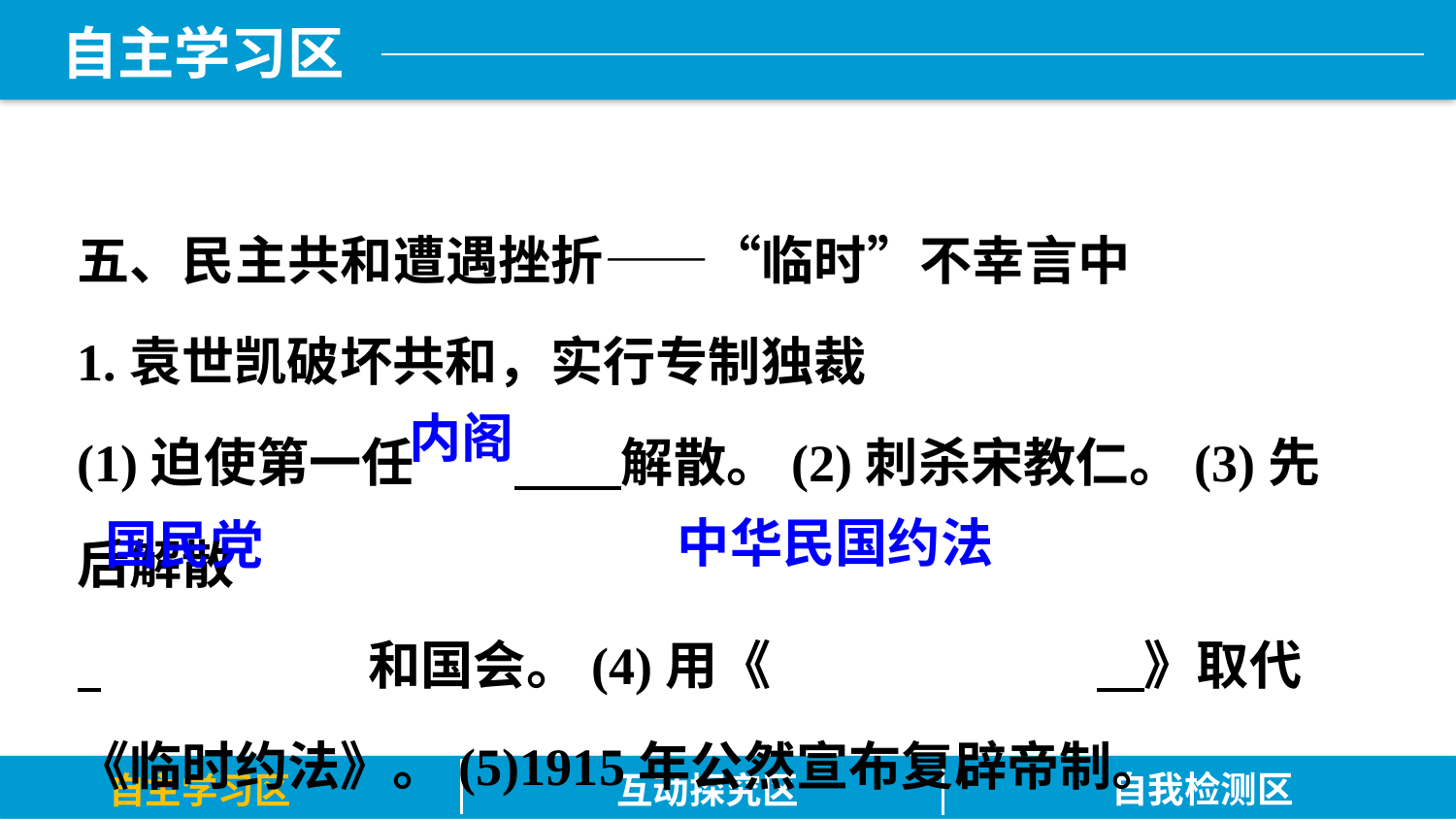

五、民主共和遭遇挫折——“临时”不幸言中
1.袁世凯破坏共和，实行专制独裁
(1)迫使第一任	         解散。(2)刺杀宋教仁。(3)先后解散
  		和国会。(4)用《			    》取代《临时约法》。(5)1915年公然宣布复辟帝制。
内阁
中华民国约法
国民党
自我检测区
自主学习区
互动探究区